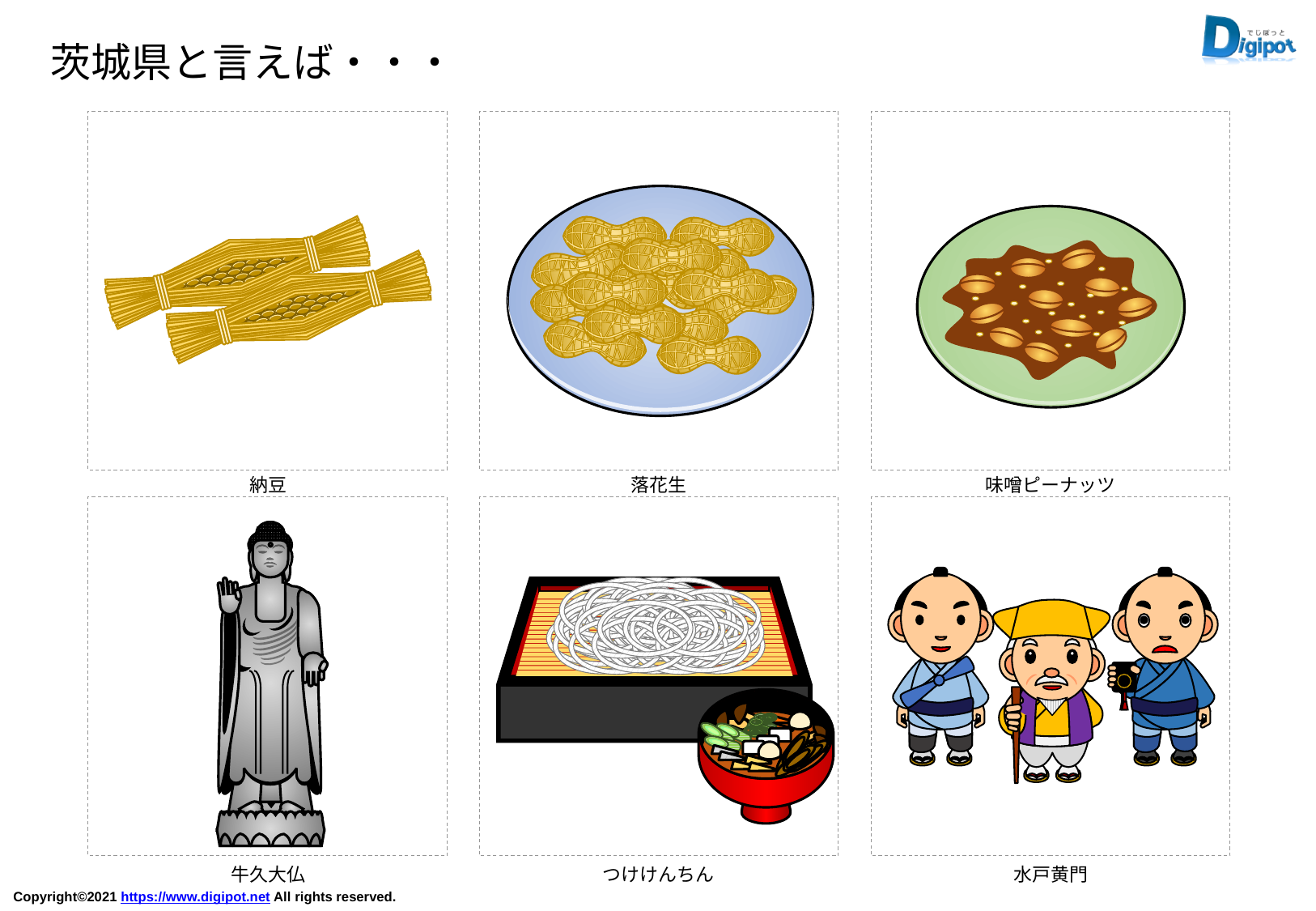

茨城県と言えば・・・

納豆
落花生
味噌ピーナッツ

牛久大仏
つけけんちん
水戸黄門